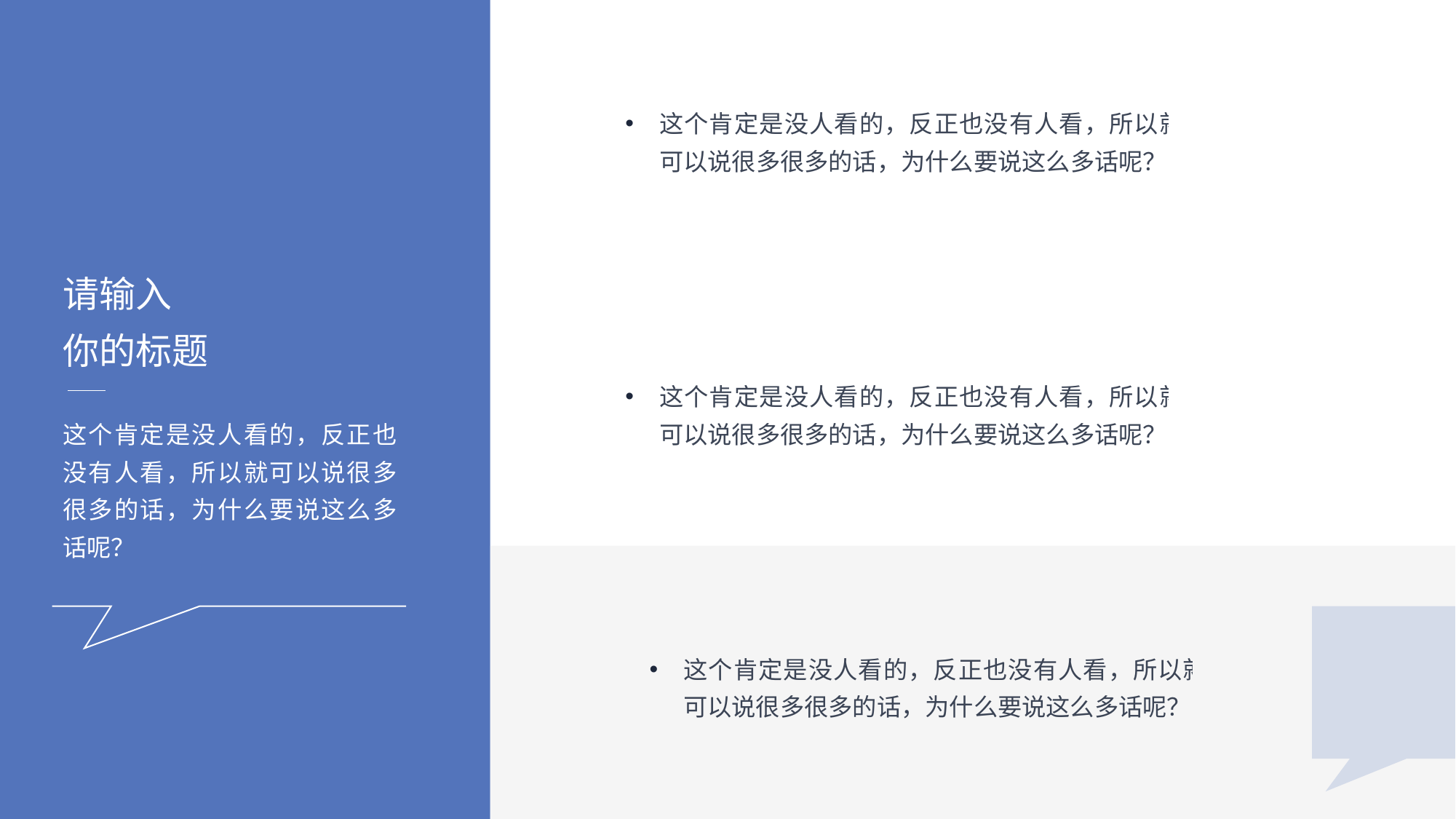

这个肯定是没人看的，反正也没有人看，所以就可以说很多很多的话，为什么要说这么多话呢？
请输入
你的标题
这个肯定是没人看的，反正也没有人看，所以就可以说很多很多的话，为什么要说这么多话呢？
这个肯定是没人看的，反正也没有人看，所以就可以说很多很多的话，为什么要说这么多话呢？

这个肯定是没人看的，反正也没有人看，所以就可以说很多很多的话，为什么要说这么多话呢？